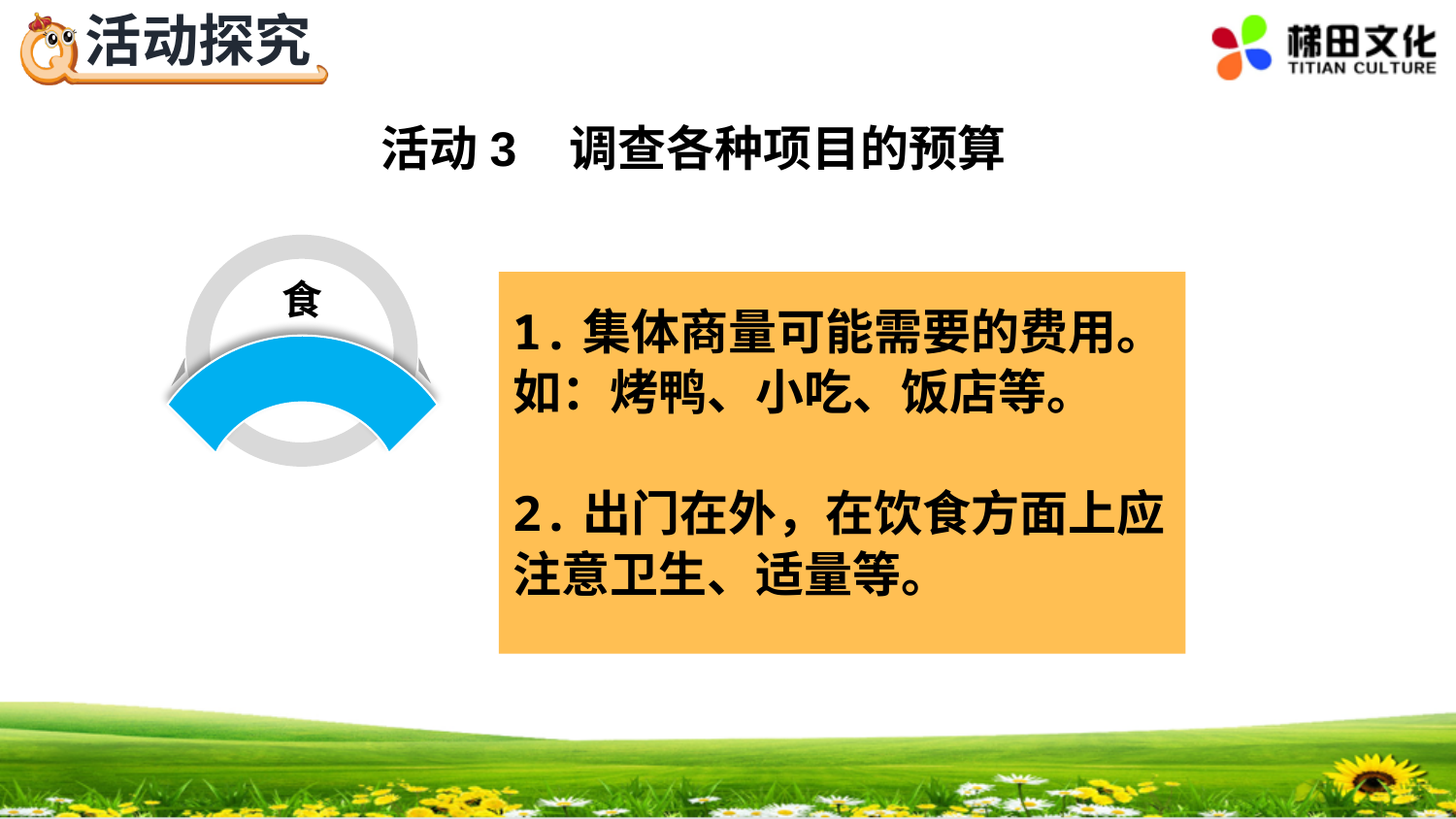

活动3   调查各种项目的预算
食

1.集体商量可能需要的费用。如：烤鸭、小吃、饭店等。

2.出门在外，在饮食方面上应注意卫生、适量等。